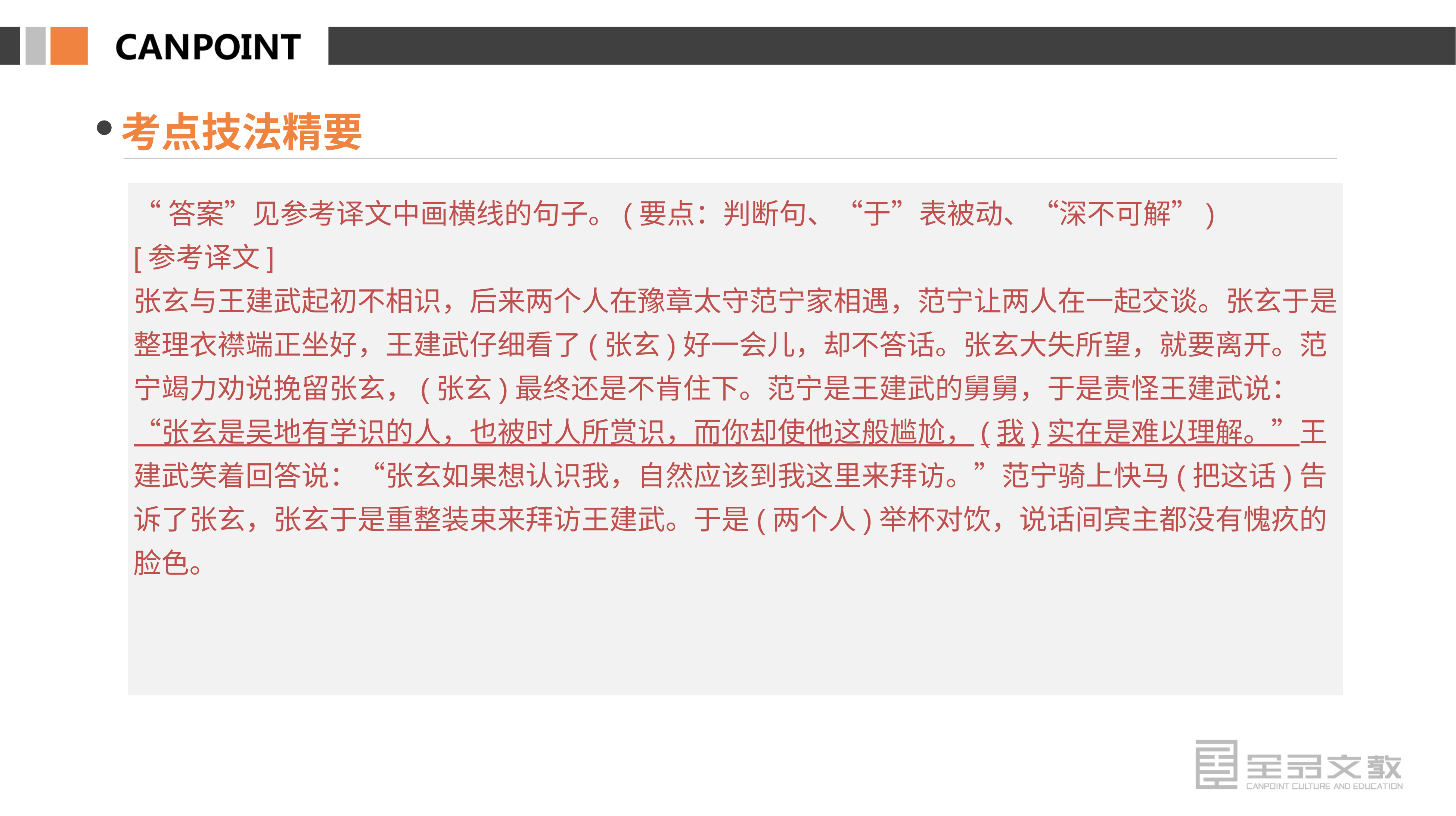

考点技法精要

“答案”见参考译文中画横线的句子。(要点：判断句、“于”表被动、“深不可解”)
[参考译文]
张玄与王建武起初不相识，后来两个人在豫章太守范宁家相遇，范宁让两人在一起交谈。张玄于是整理衣襟端正坐好，王建武仔细看了(张玄)好一会儿，却不答话。张玄大失所望，就要离开。范宁竭力劝说挽留张玄，(张玄)最终还是不肯住下。范宁是王建武的舅舅，于是责怪王建武说：“张玄是吴地有学识的人，也被时人所赏识，而你却使他这般尴尬，(我)实在是难以理解。”王建武笑着回答说：“张玄如果想认识我，自然应该到我这里来拜访。”范宁骑上快马(把这话)告诉了张玄，张玄于是重整装束来拜访王建武。于是(两个人)举杯对饮，说话间宾主都没有愧疚的脸色。